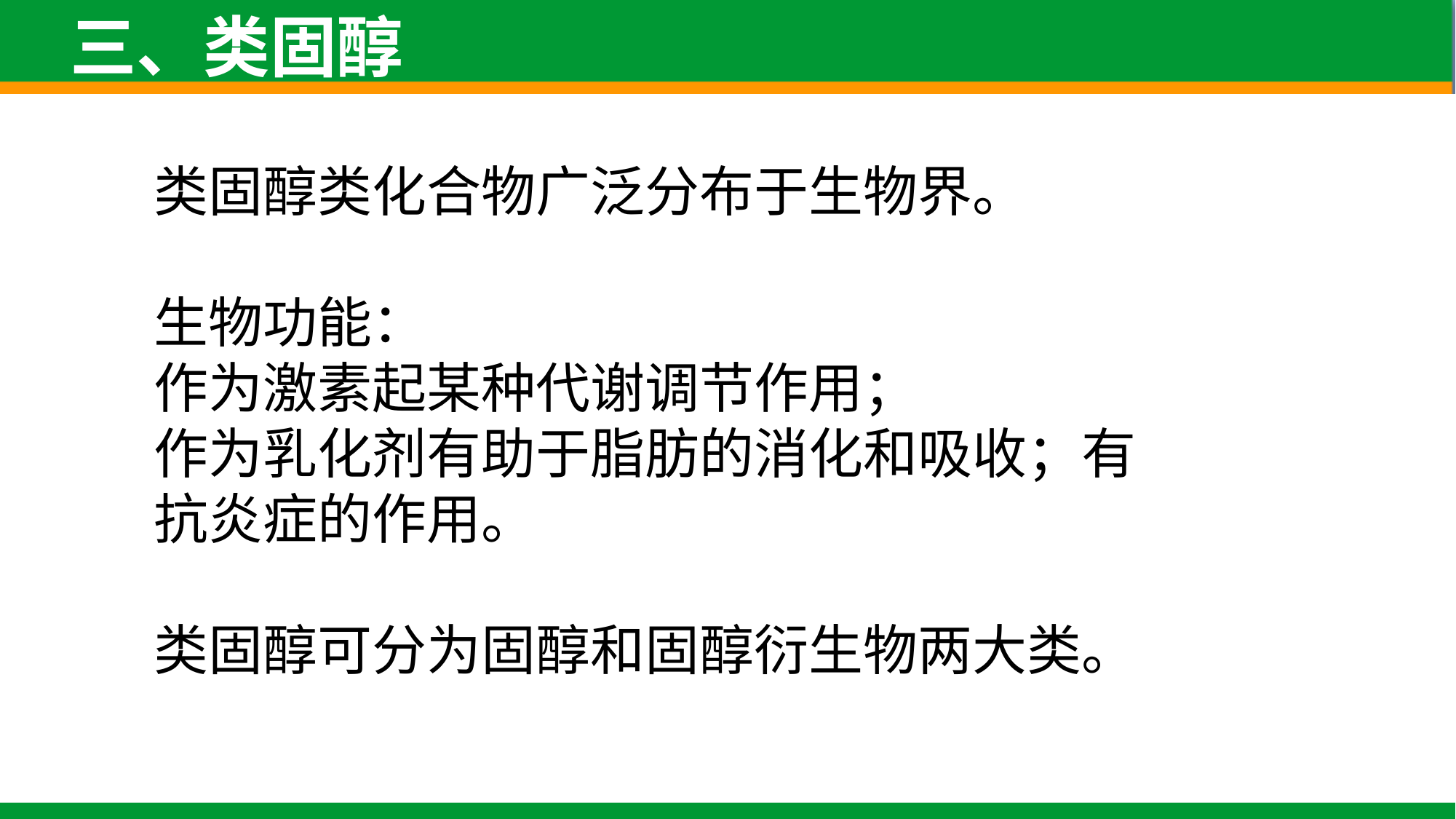

三、类固醇
类固醇类化合物广泛分布于生物界。

生物功能：
作为激素起某种代谢调节作用；
作为乳化剂有助于脂肪的消化和吸收；有抗炎症的作用。

类固醇可分为固醇和固醇衍生物两大类。